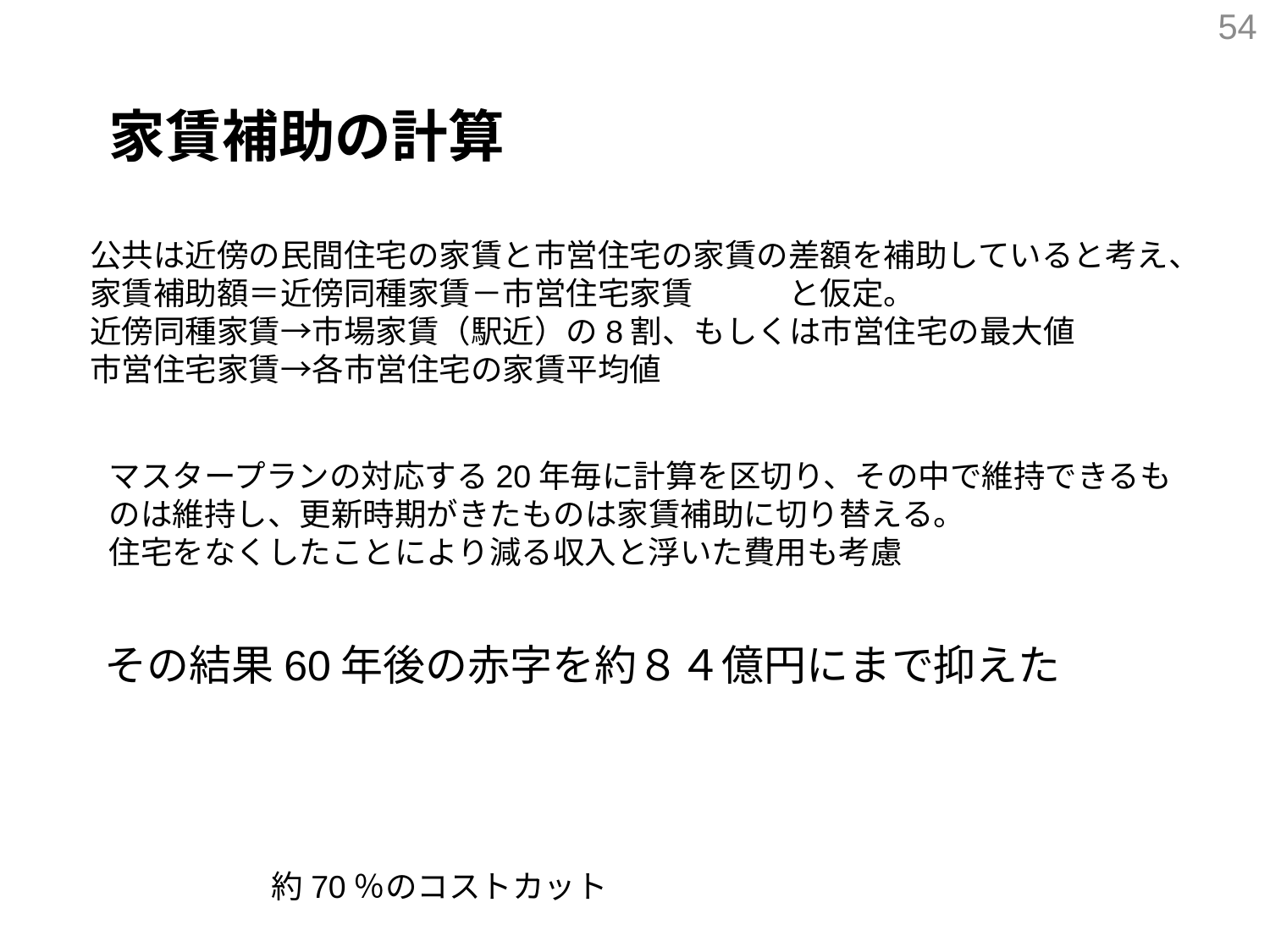

54
家賃補助の計算
公共は近傍の民間住宅の家賃と市営住宅の家賃の差額を補助していると考え、
家賃補助額＝近傍同種家賃－市営住宅家賃　　　と仮定。
近傍同種家賃→市場家賃（駅近）の8割、もしくは市営住宅の最大値
市営住宅家賃→各市営住宅の家賃平均値
マスタープランの対応する20年毎に計算を区切り、その中で維持できるものは維持し、更新時期がきたものは家賃補助に切り替える。
住宅をなくしたことにより減る収入と浮いた費用も考慮
その結果60年後の赤字を約８４億円にまで抑えた
約70％のコストカット